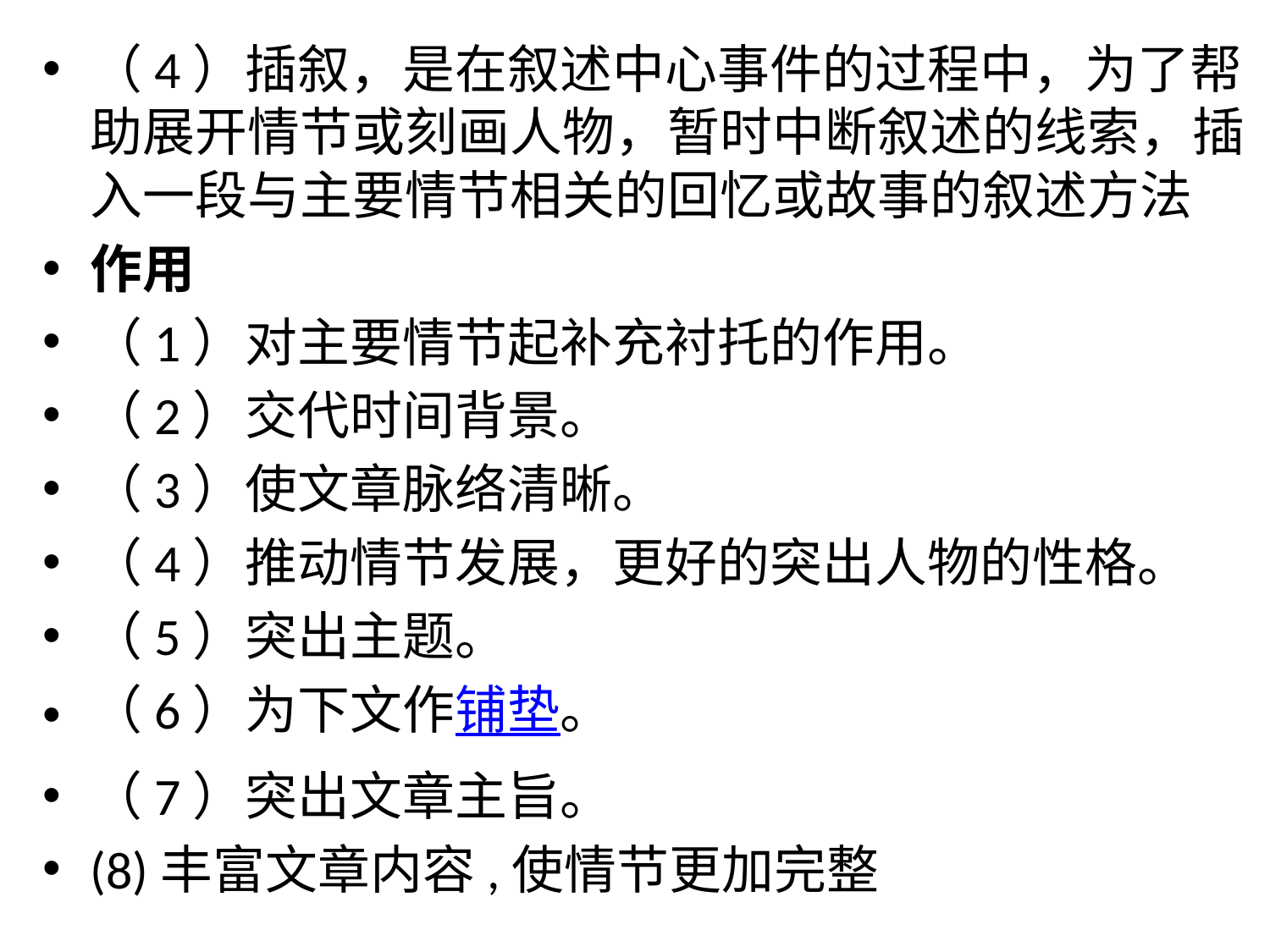

（4）插叙，是在叙述中心事件的过程中，为了帮助展开情节或刻画人物，暂时中断叙述的线索，插入一段与主要情节相关的回忆或故事的叙述方法
作用
（1）对主要情节起补充衬托的作用。
（2）交代时间背景。
（3）使文章脉络清晰。
（4）推动情节发展，更好的突出人物的性格。
（5）突出主题。
（6）为下文作铺垫。
（7）突出文章主旨。
(8)丰富文章内容,使情节更加完整